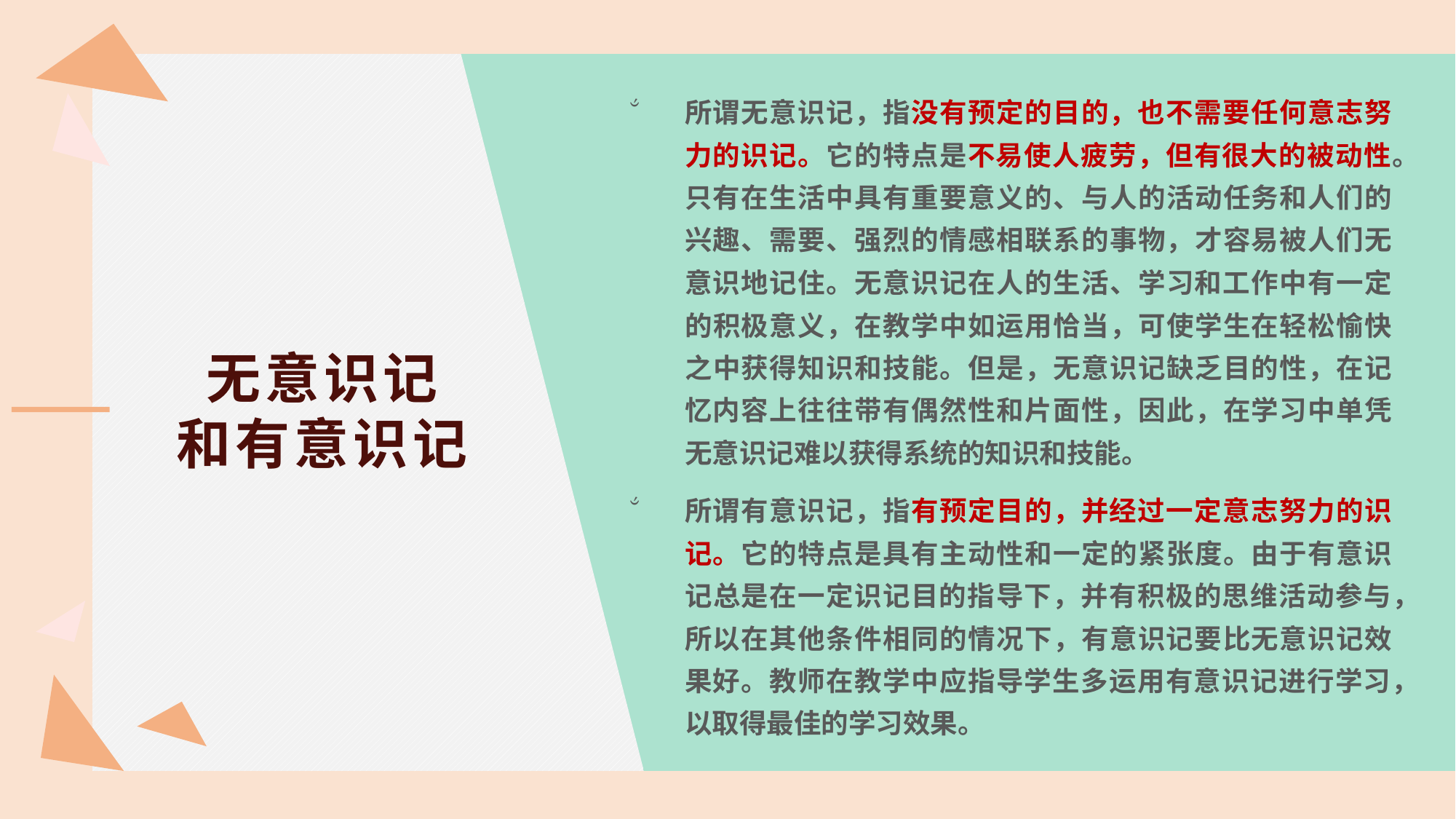

所谓无意识记，指没有预定的目的，也不需要任何意志努力的识记。它的特点是不易使人疲劳，但有很大的被动性。只有在生活中具有重要意义的、与人的活动任务和人们的兴趣、需要、强烈的情感相联系的事物，才容易被人们无意识地记住。无意识记在人的生活、学习和工作中有一定的积极意义，在教学中如运用恰当，可使学生在轻松愉快之中获得知识和技能。但是，无意识记缺乏目的性，在记忆内容上往往带有偶然性和片面性，因此，在学习中单凭无意识记难以获得系统的知识和技能。
所谓有意识记，指有预定目的，并经过一定意志努力的识记。它的特点是具有主动性和一定的紧张度。由于有意识记总是在一定识记目的指导下，并有积极的思维活动参与，所以在其他条件相同的情况下，有意识记要比无意识记效果好。教师在教学中应指导学生多运用有意识记进行学习，以取得最佳的学习效果。

无意识记
和有意识记